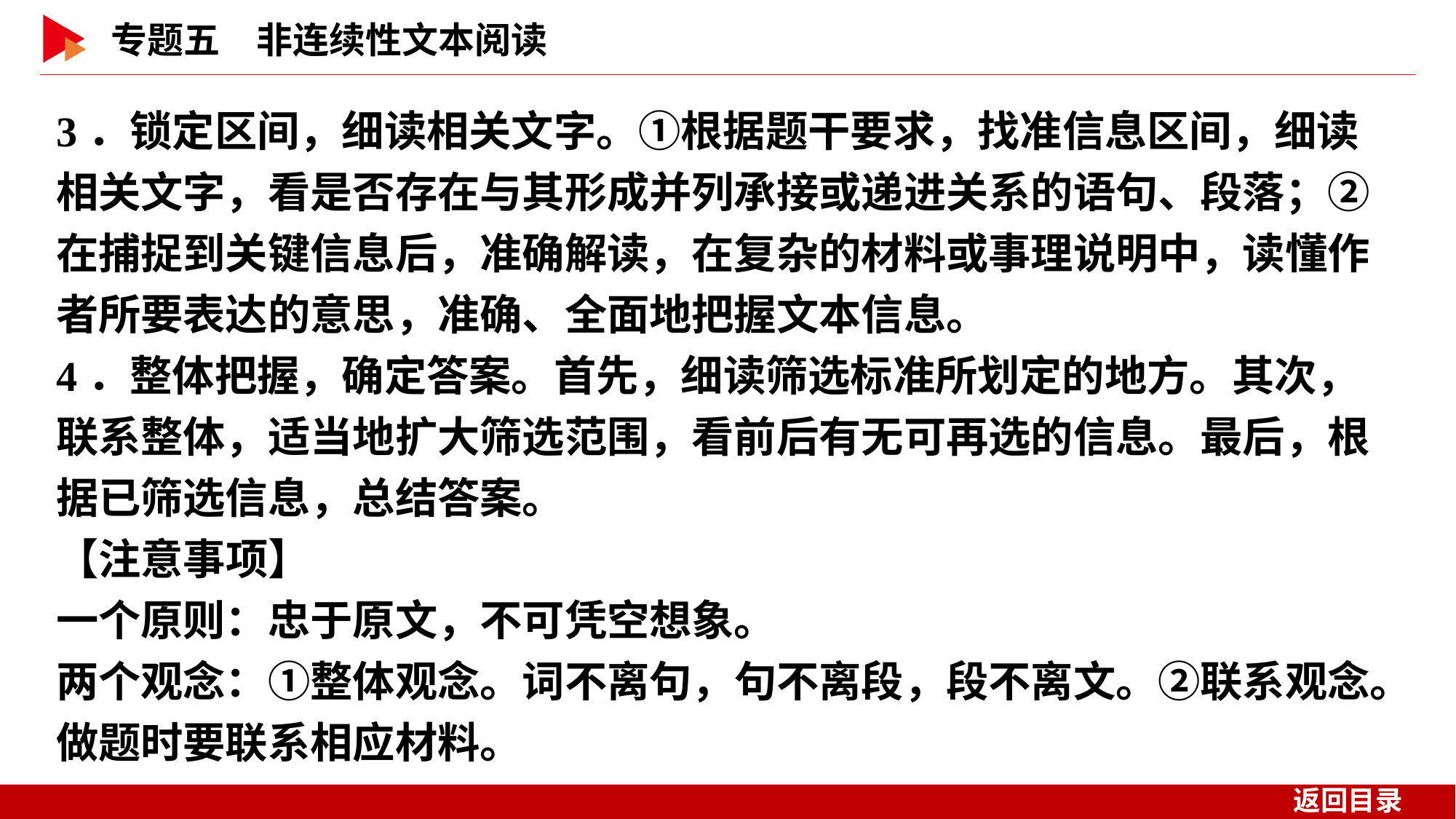

3．锁定区间，细读相关文字。①根据题干要求，找准信息区间，细读相关文字，看是否存在与其形成并列承接或递进关系的语句、段落；②在捕捉到关键信息后，准确解读，在复杂的材料或事理说明中，读懂作者所要表达的意思，准确、全面地把握文本信息。
4．整体把握，确定答案。首先，细读筛选标准所划定的地方。其次，联系整体，适当地扩大筛选范围，看前后有无可再选的信息。最后，根据已筛选信息，总结答案。
【注意事项】
一个原则：忠于原文，不可凭空想象。
两个观念：①整体观念。词不离句，句不离段，段不离文。②联系观念。做题时要联系相应材料。